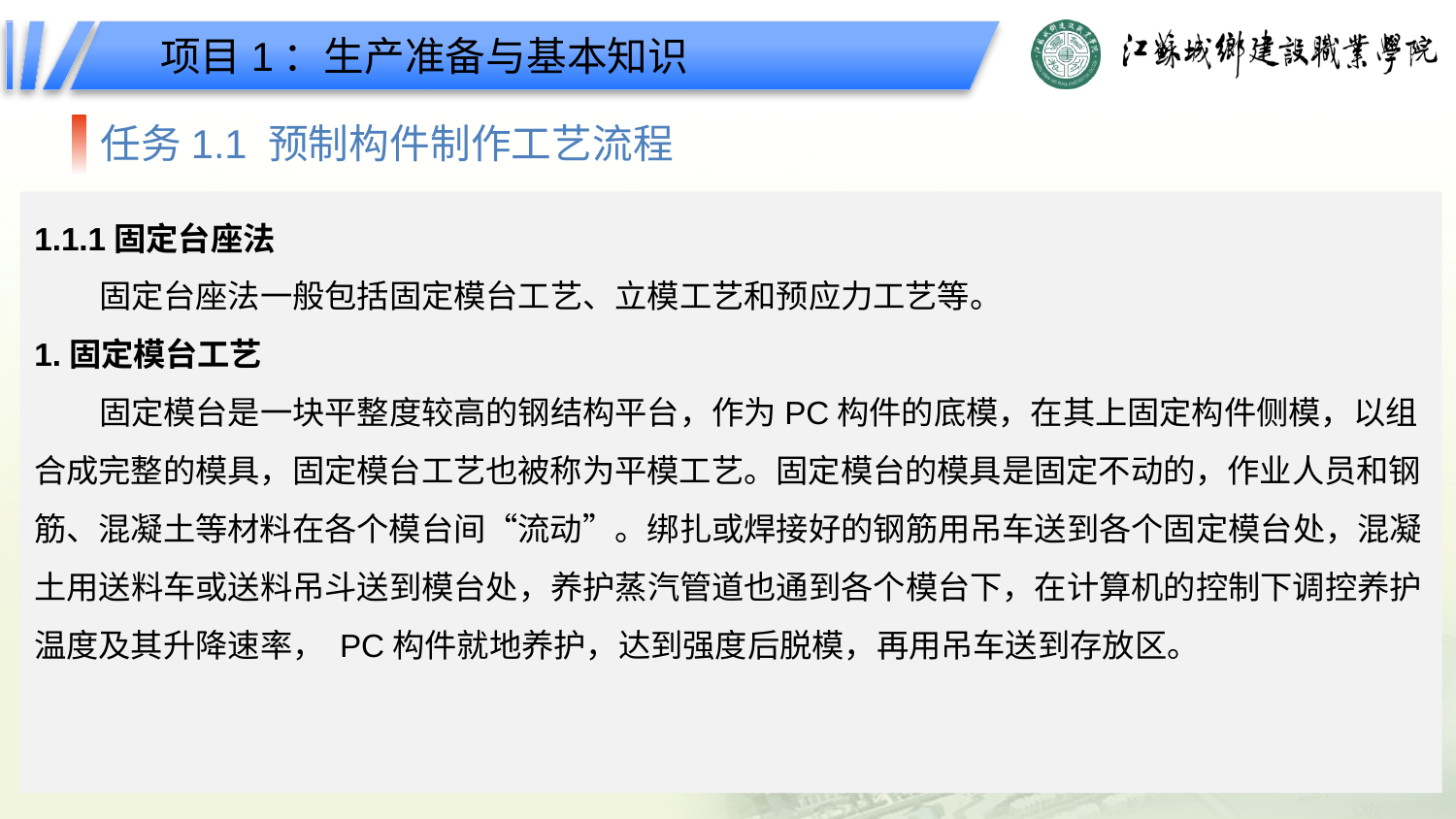

项目1：生产准备与基本知识
任务1.1 预制构件制作工艺流程

1.1.1固定台座法
固定台座法一般包括固定模台工艺、立模工艺和预应力工艺等。
1.固定模台工艺
固定模台是一块平整度较高的钢结构平台，作为PC构件的底模，在其上固定构件侧模，以组合成完整的模具，固定模台工艺也被称为平模工艺。固定模台的模具是固定不动的，作业人员和钢筋、混凝土等材料在各个模台间“流动”。绑扎或焊接好的钢筋用吊车送到各个固定模台处，混凝土用送料车或送料吊斗送到模台处，养护蒸汽管道也通到各个模台下，在计算机的控制下调控养护温度及其升降速率， PC构件就地养护，达到强度后脱模，再用吊车送到存放区。